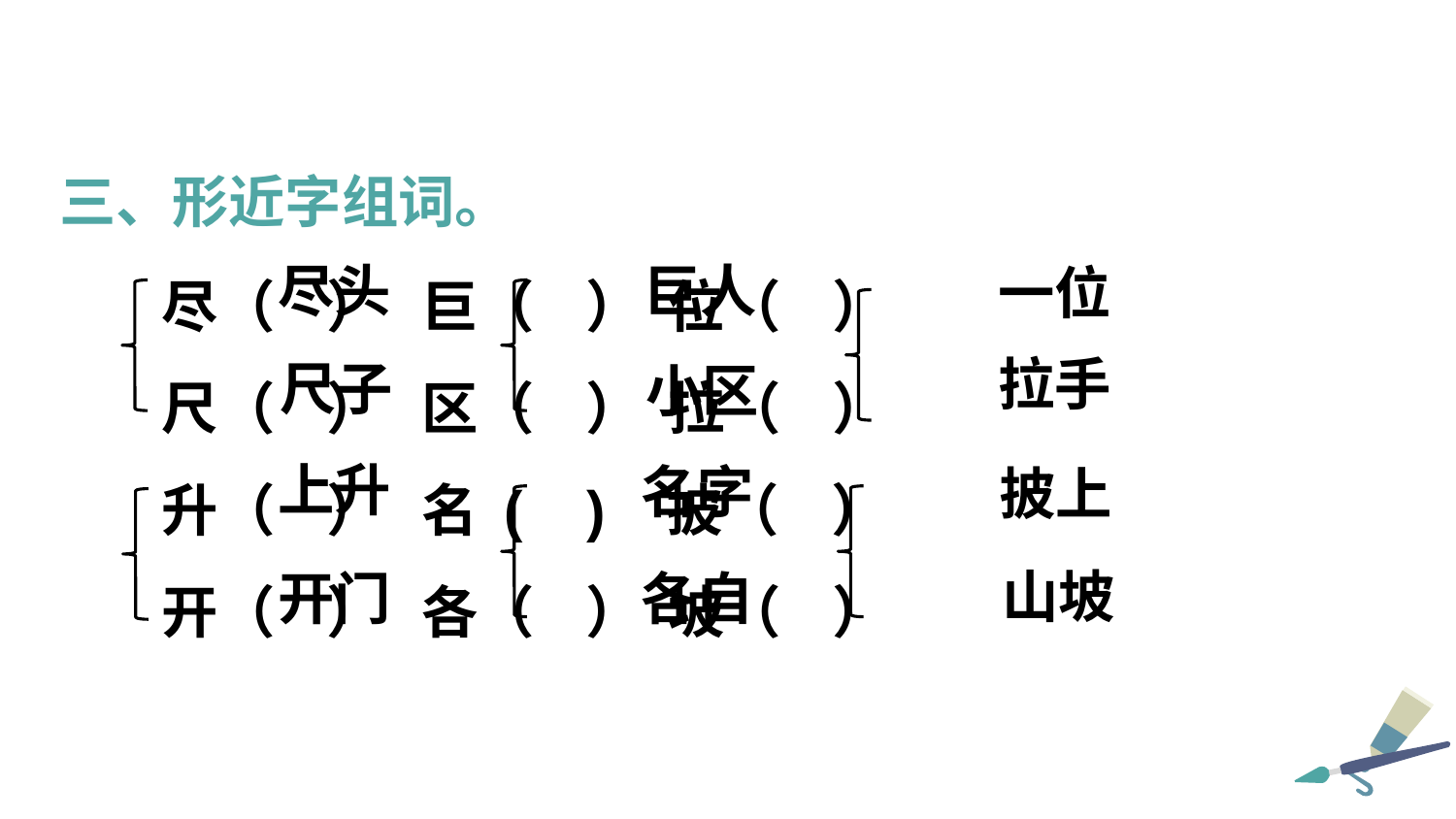

三、形近字组词。
尽（    ）   巨（    ）  位（    ）
尺（    ）   区（    ）  拉（    ）
升（    ）   名 (    )   披（    ）
开（    ）   各（    ）  坡（    ）
尽头
巨人
一位

拉手
尺子
小区
上升
名字
披上

山坡
各自
开门